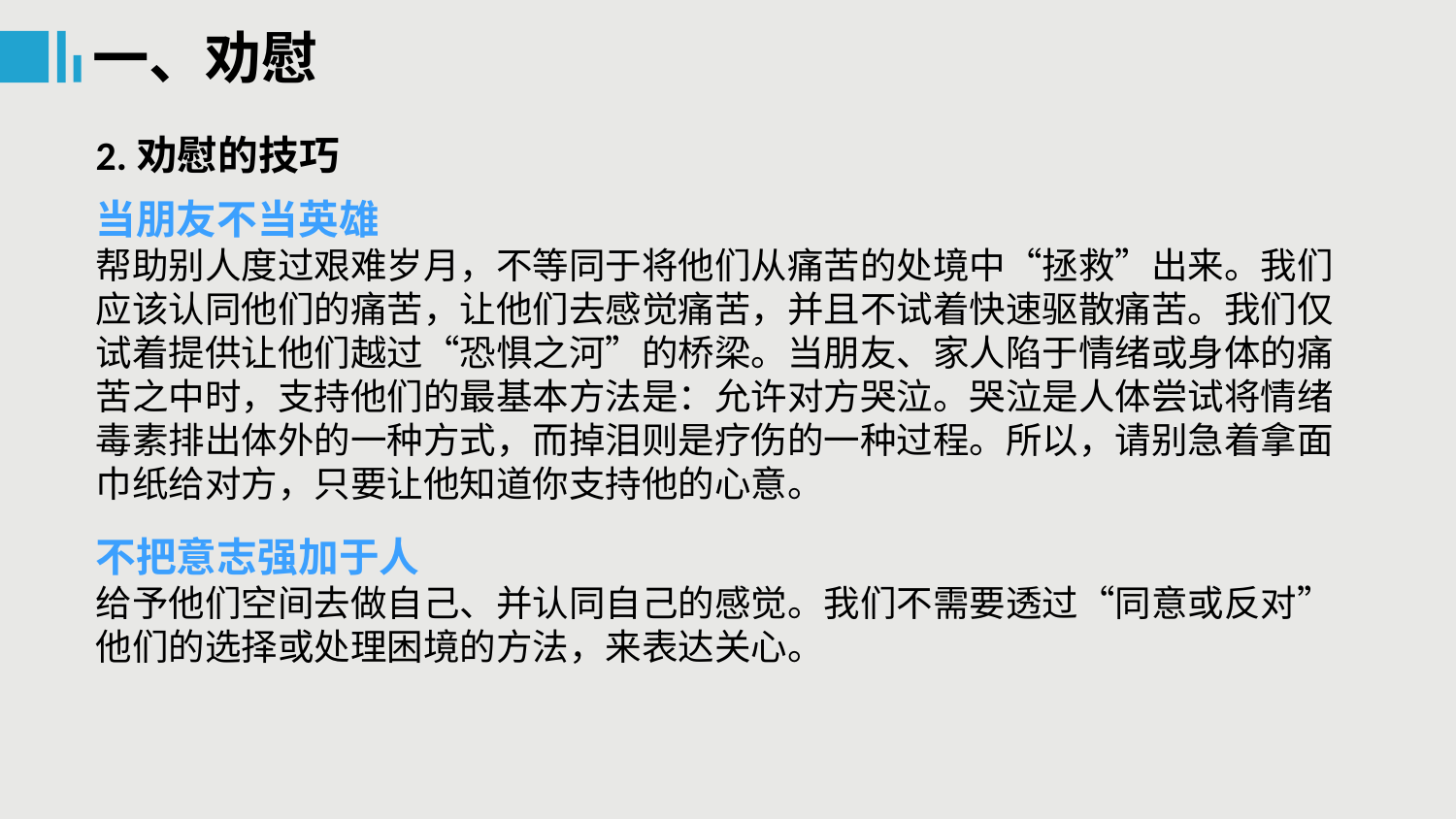

一、劝慰

2.劝慰的技巧
当朋友不当英雄
帮助别人度过艰难岁月，不等同于将他们从痛苦的处境中“拯救”出来。我们应该认同他们的痛苦，让他们去感觉痛苦，并且不试着快速驱散痛苦。我们仅试着提供让他们越过“恐惧之河”的桥梁。当朋友、家人陷于情绪或身体的痛苦之中时，支持他们的最基本方法是：允许对方哭泣。哭泣是人体尝试将情绪毒素排出体外的一种方式，而掉泪则是疗伤的一种过程。所以，请别急着拿面巾纸给对方，只要让他知道你支持他的心意。
不把意志强加于人
给予他们空间去做自己、并认同自己的感觉。我们不需要透过“同意或反对”他们的选择或处理困境的方法，来表达关心。